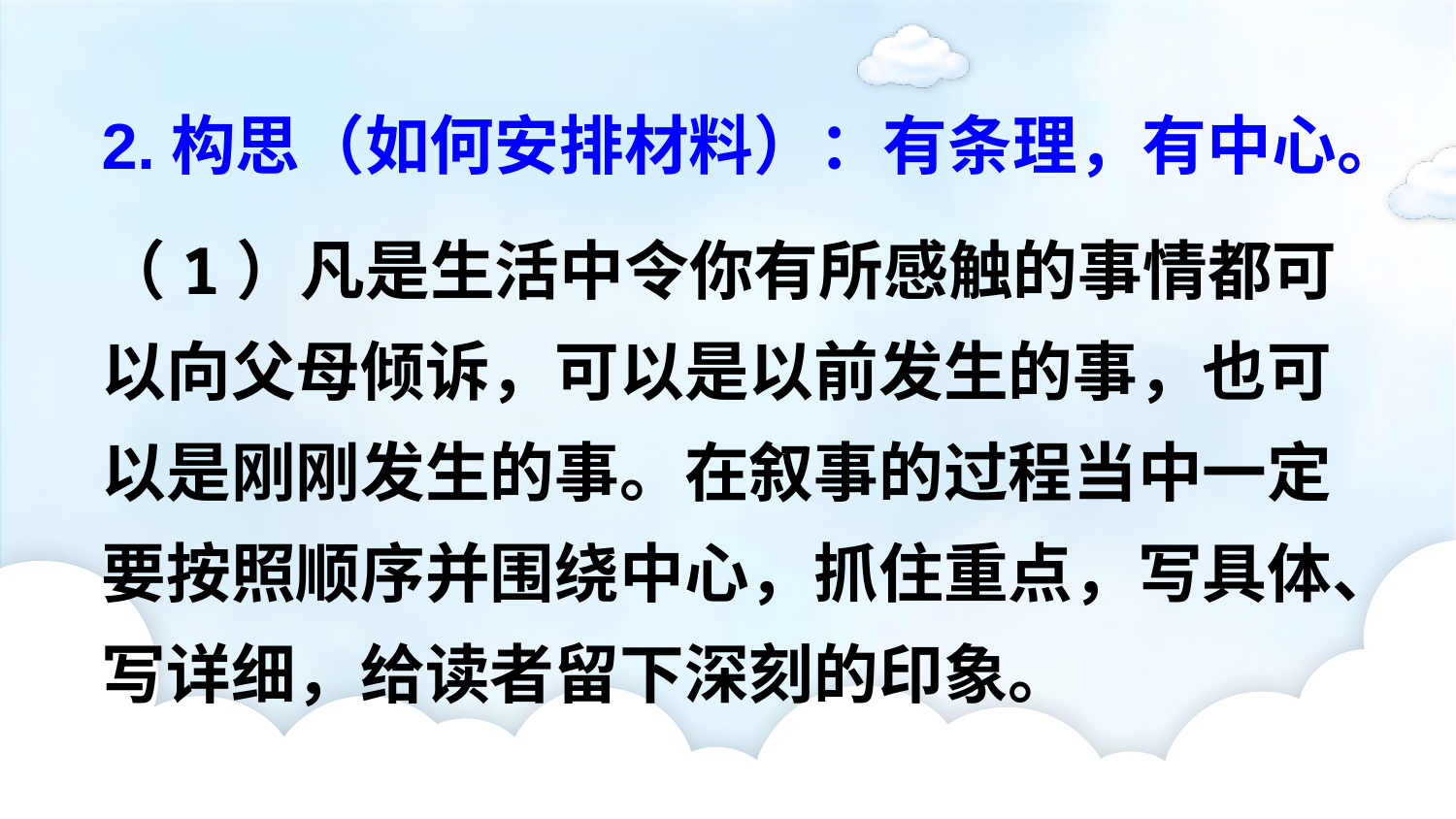

2.构思（如何安排材料）：有条理，有中心。
（1）凡是生活中令你有所感触的事情都可以向父母倾诉，可以是以前发生的事，也可以是刚刚发生的事。在叙事的过程当中一定要按照顺序并围绕中心，抓住重点，写具体、写详细，给读者留下深刻的印象。